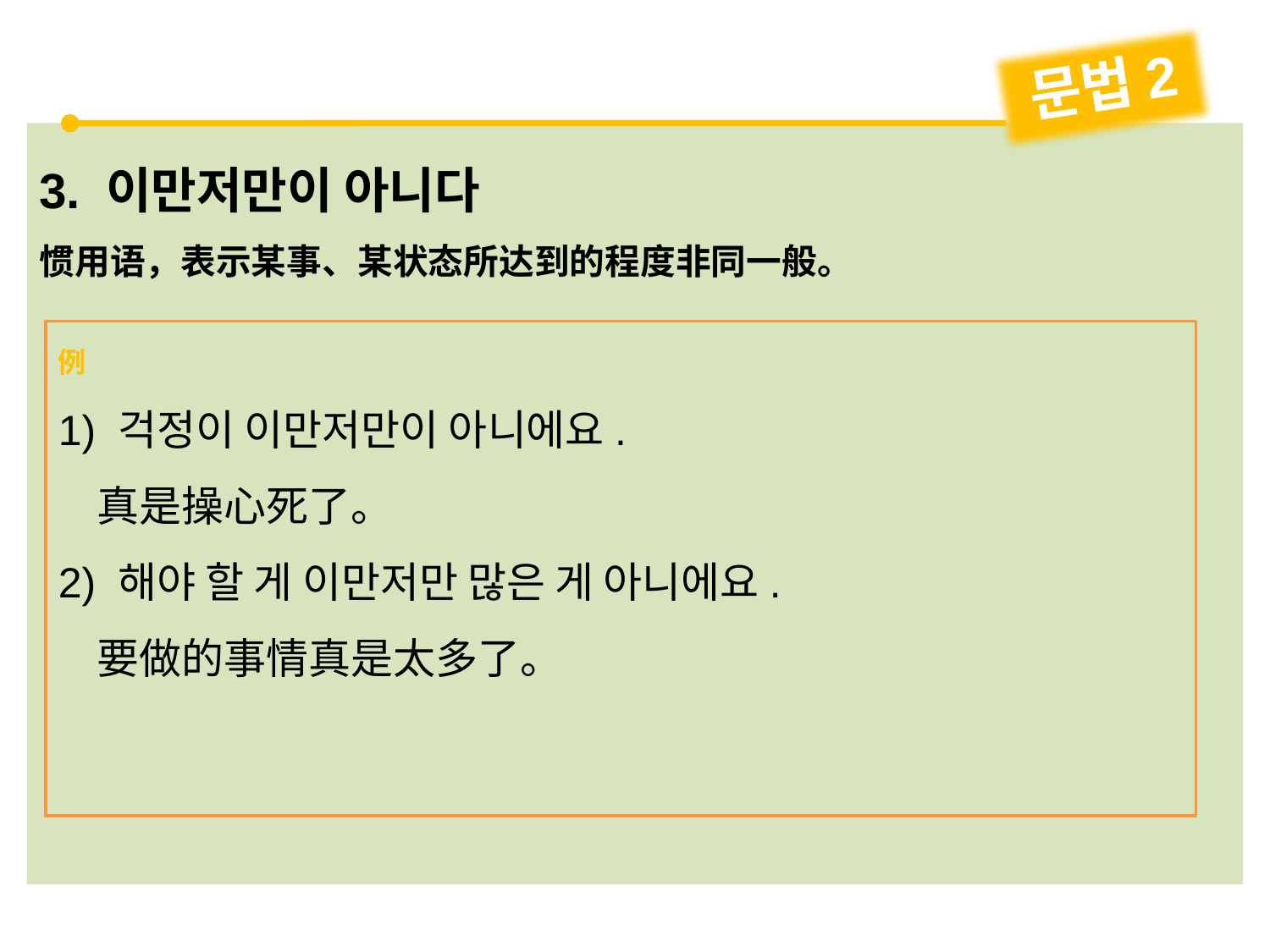

문법2
3. 이만저만이 아니다
惯用语，表示某事、某状态所达到的程度非同一般。

例
1) 걱정이 이만저만이 아니에요.
   真是操心死了。
2) 해야 할 게 이만저만 많은 게 아니에요.
   要做的事情真是太多了。